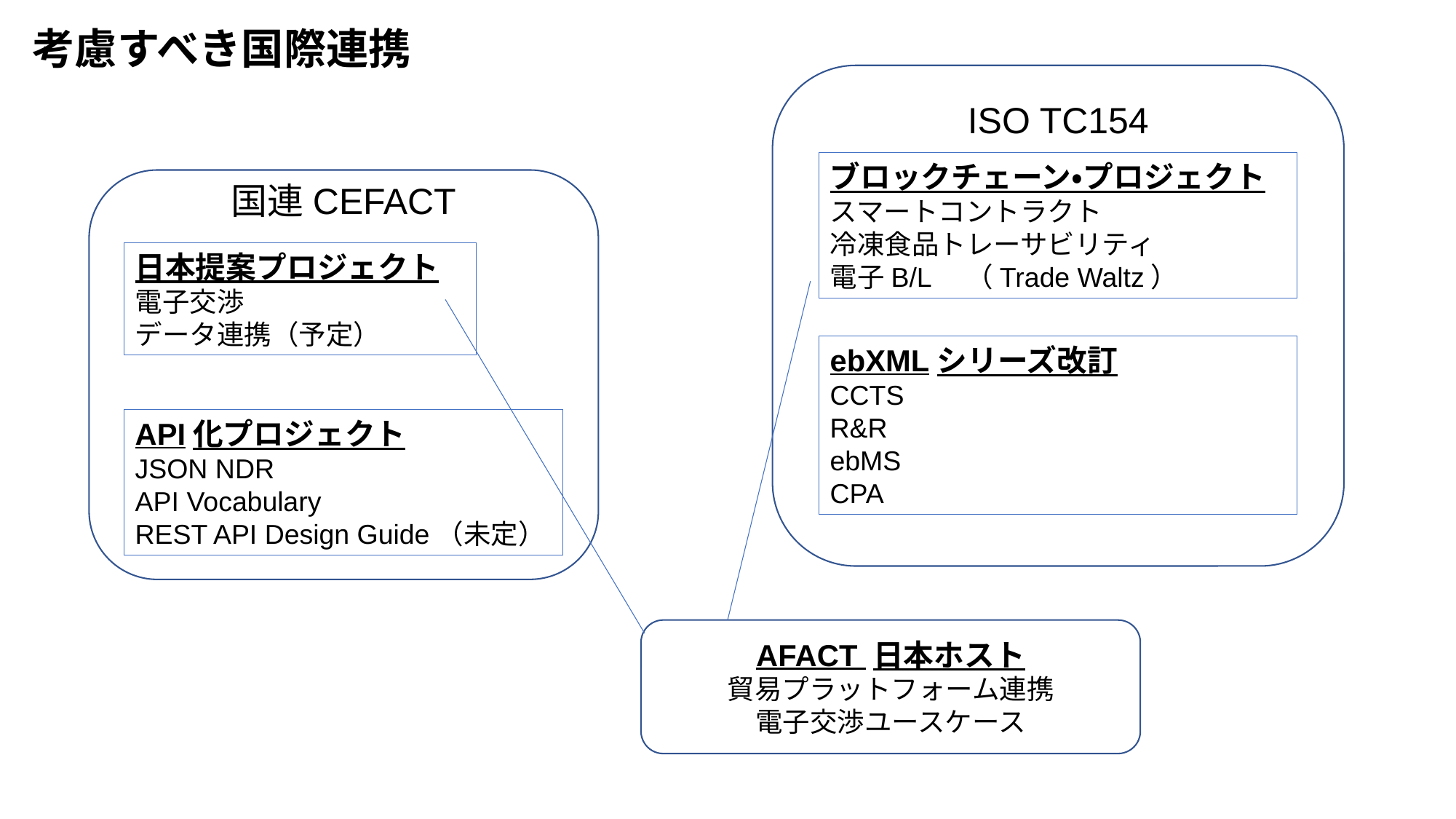

考慮すべき国際連携
ISO TC154

ブロックチェーン・プロジェクト
スマートコントラクト
冷凍食品トレーサビリティ
電子B/L　（Trade Waltz）
国連CEFACT

日本提案プロジェクト
電子交渉
データ連携（予定）
ebXMLシリーズ改訂
CCTS
R&R
ebMS
CPA
API化プロジェクト
JSON NDR
API Vocabulary
REST API Design Guide（未定）
AFACT 日本ホスト
貿易プラットフォーム連携
電子交渉ユースケース